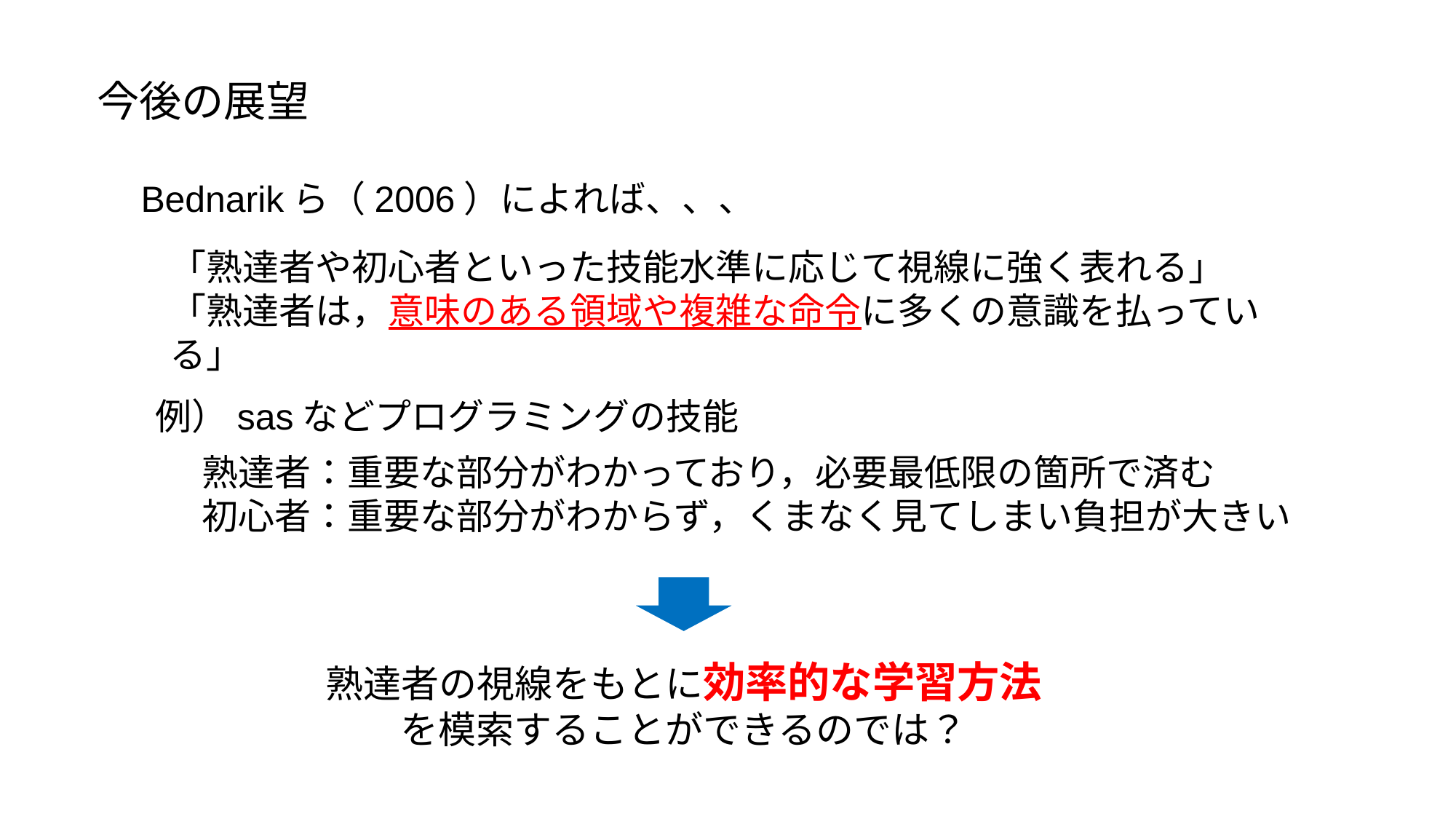

今後の展望
Bednarikら（2006）によれば、、、
「熟達者や初心者といった技能水準に応じて視線に強く表れる」
「熟達者は，意味のある領域や複雑な命令に多くの意識を払っている」
例）sasなどプログラミングの技能
熟達者：重要な部分がわかっており，必要最低限の箇所で済む
初心者：重要な部分がわからず，くまなく見てしまい負担が大きい

熟達者の視線をもとに効率的な学習方法を模索することができるのでは？